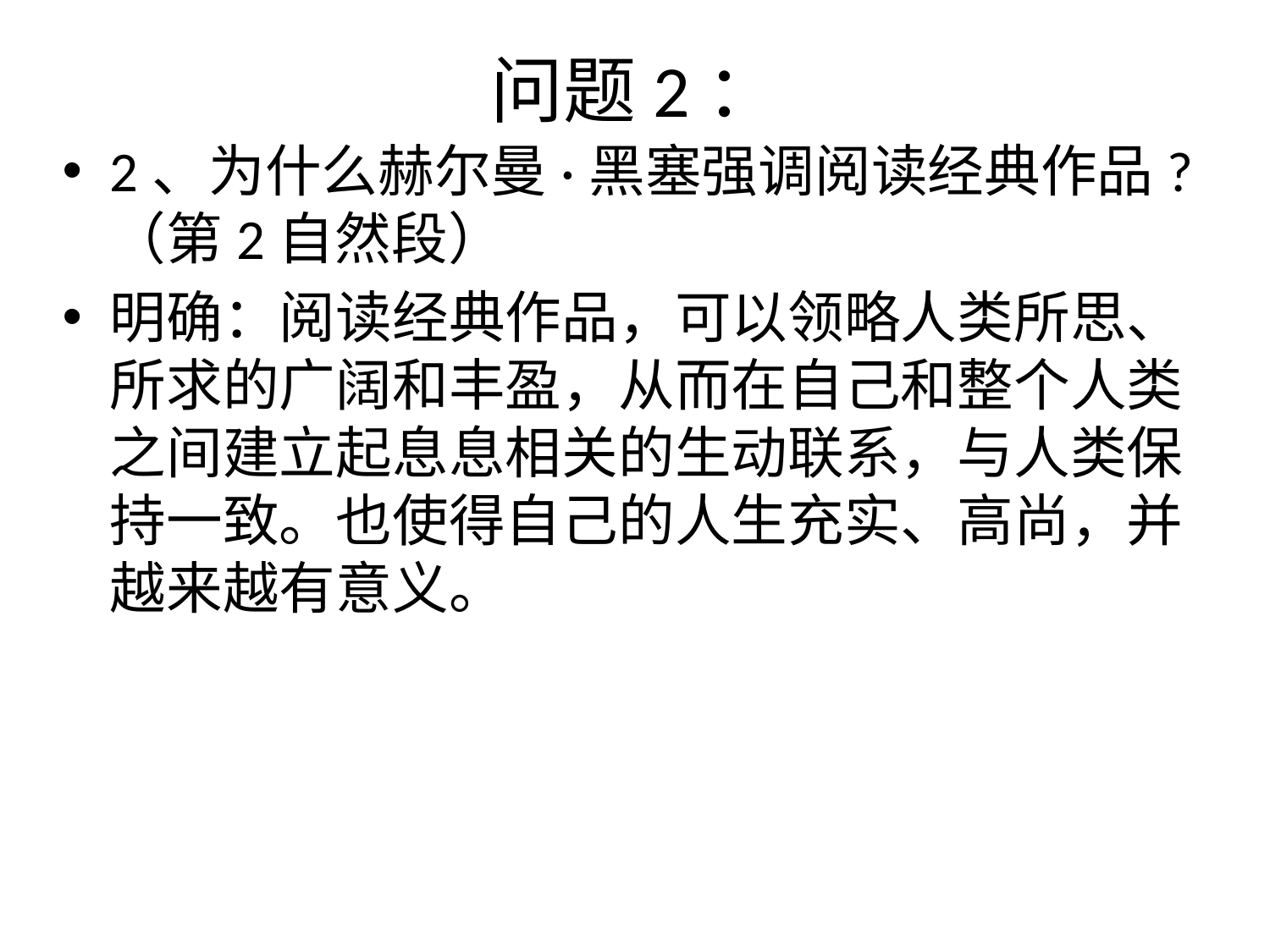

# 问题2：
2、为什么赫尔曼·黑塞强调阅读经典作品?（第2自然段）
明确：阅读经典作品，可以领略人类所思、所求的广阔和丰盈，从而在自己和整个人类之间建立起息息相关的生动联系，与人类保持一致。也使得自己的人生充实、高尚，并越来越有意义。